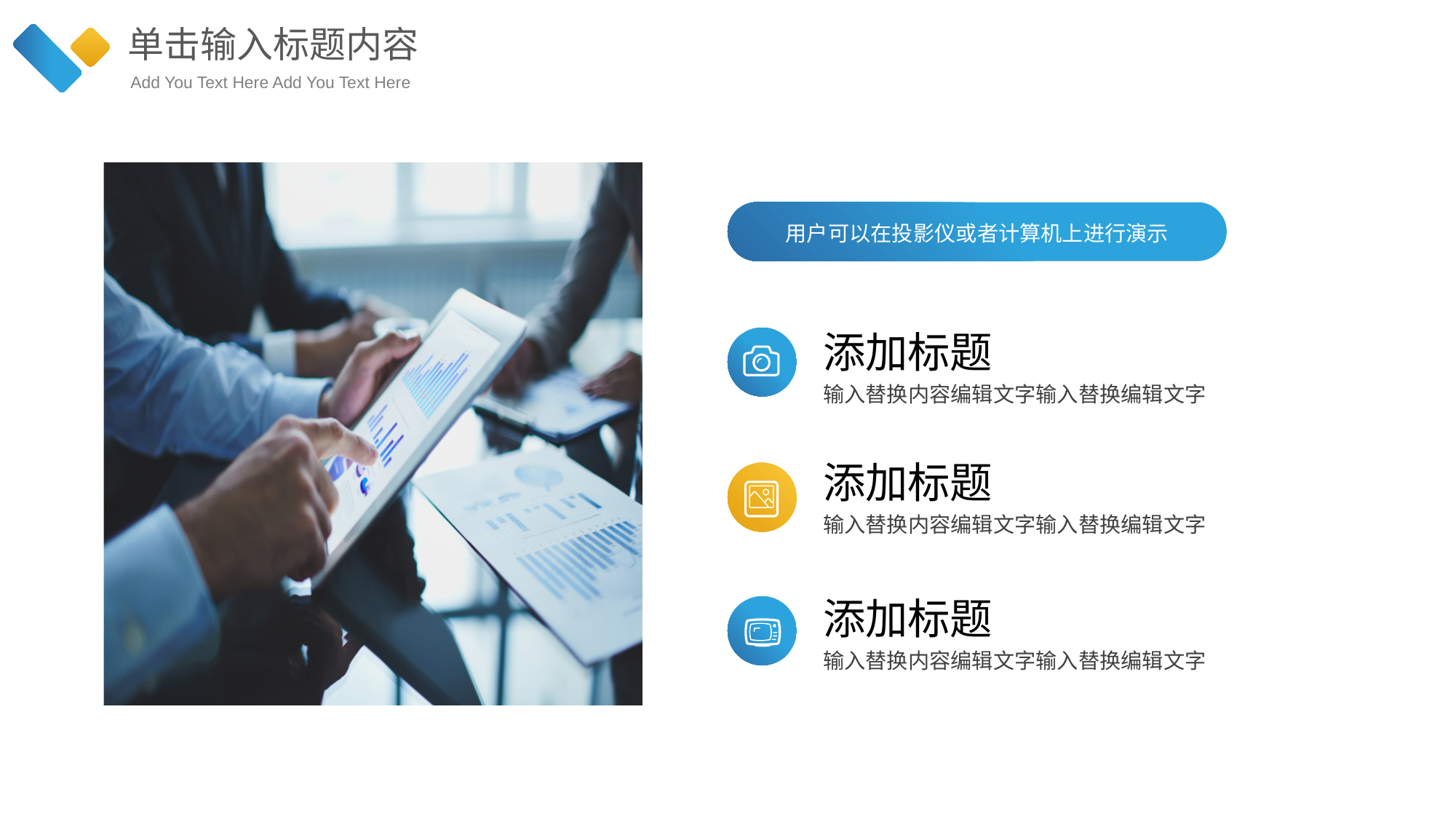

单击输入标题内容
Add You Text Here Add You Text Here

用户可以在投影仪或者计算机上进行演示
添加标题
输入替换内容编辑文字输入替换编辑文字

添加标题
输入替换内容编辑文字输入替换编辑文字

添加标题
输入替换内容编辑文字输入替换编辑文字